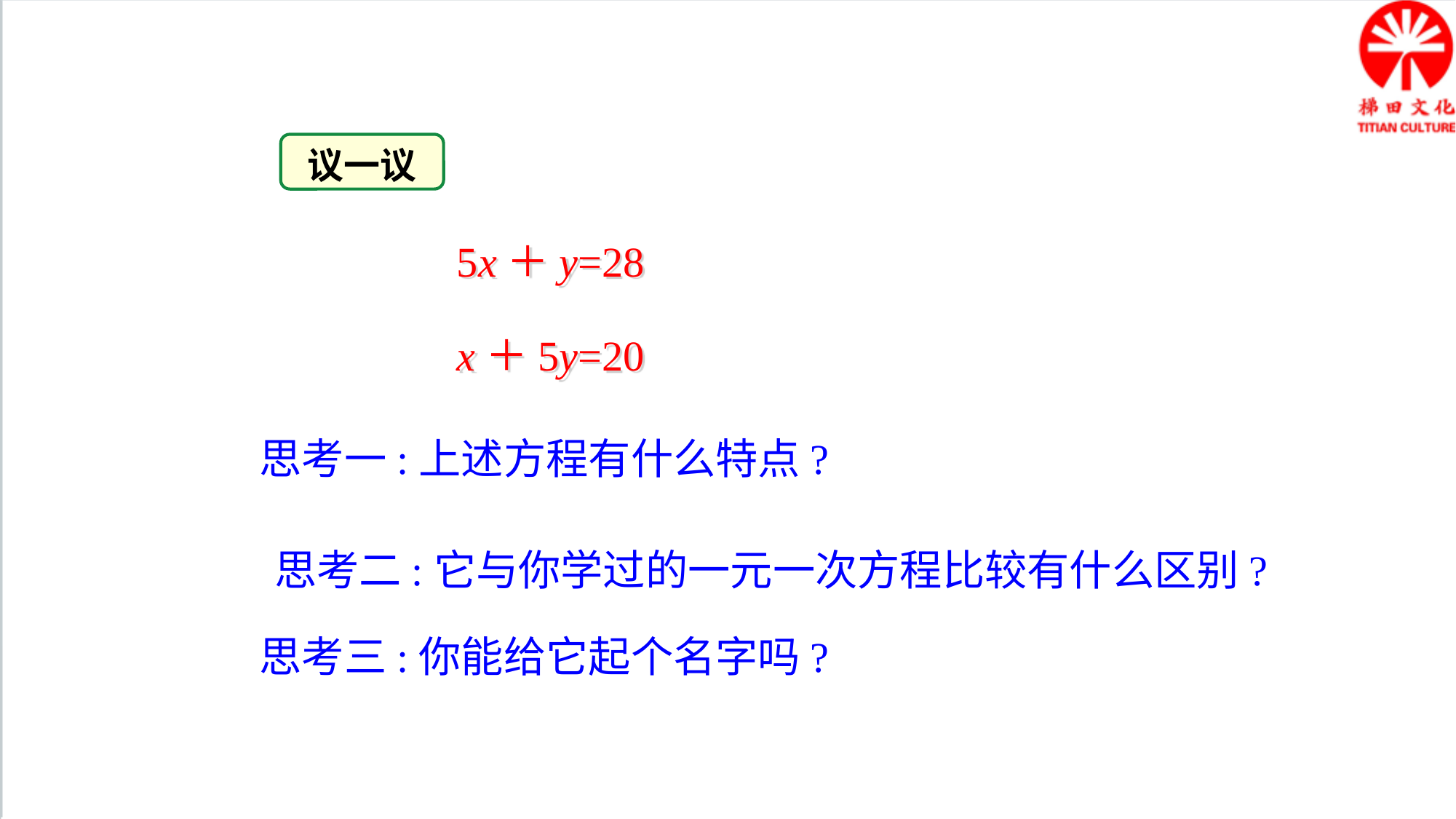

议一议
5x＋y=28
x＋5y=20
思考一:上述方程有什么特点?
思考二:它与你学过的一元一次方程比较有什么区别?
思考三:你能给它起个名字吗?